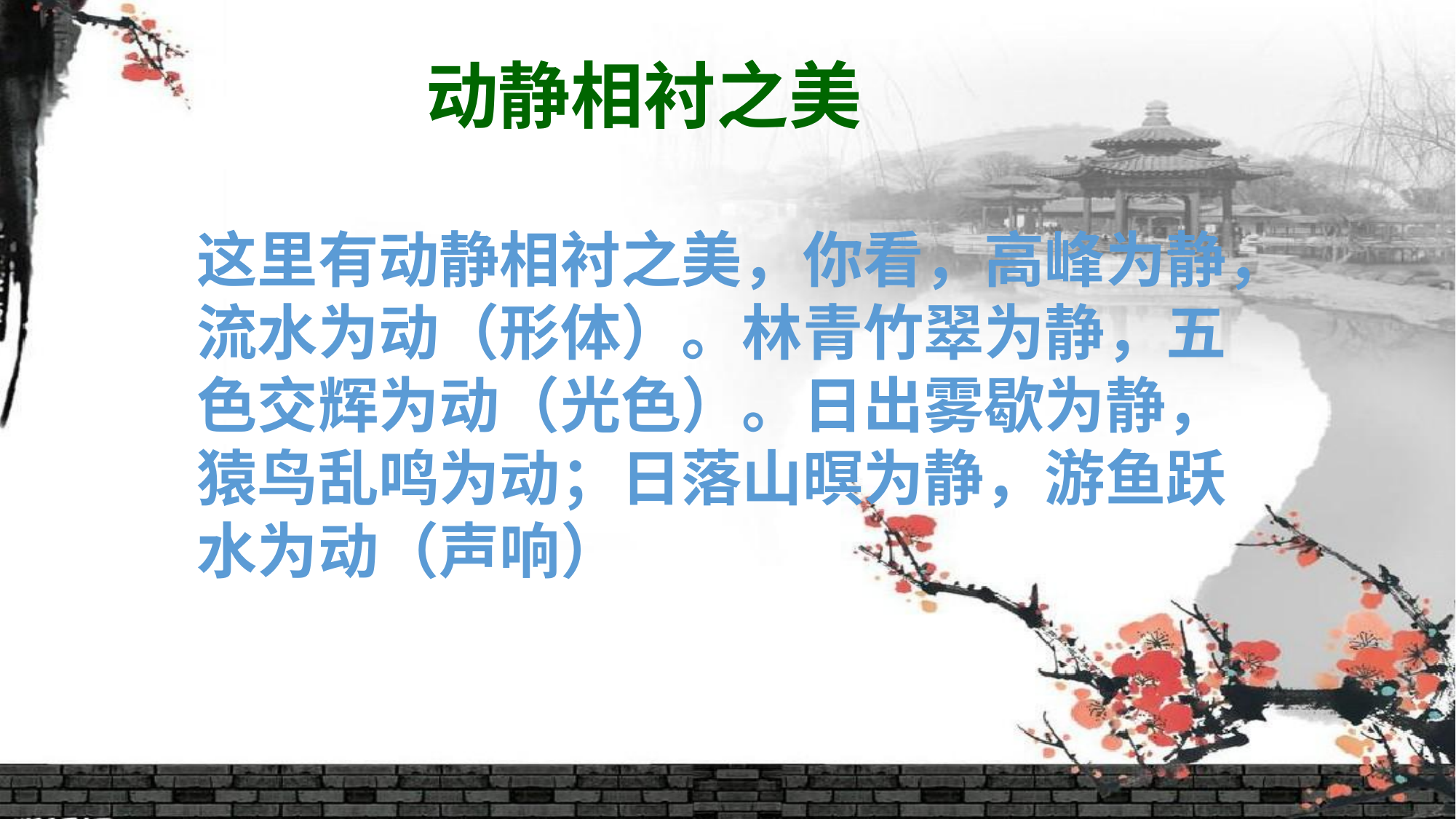

动静相衬之美

这里有动静相衬之美，你看，高峰为静，流水为动（形体）。林青竹翠为静，五色交辉为动（光色）。日出雾歇为静，猿鸟乱鸣为动；日落山暝为静，游鱼跃水为动（声响）